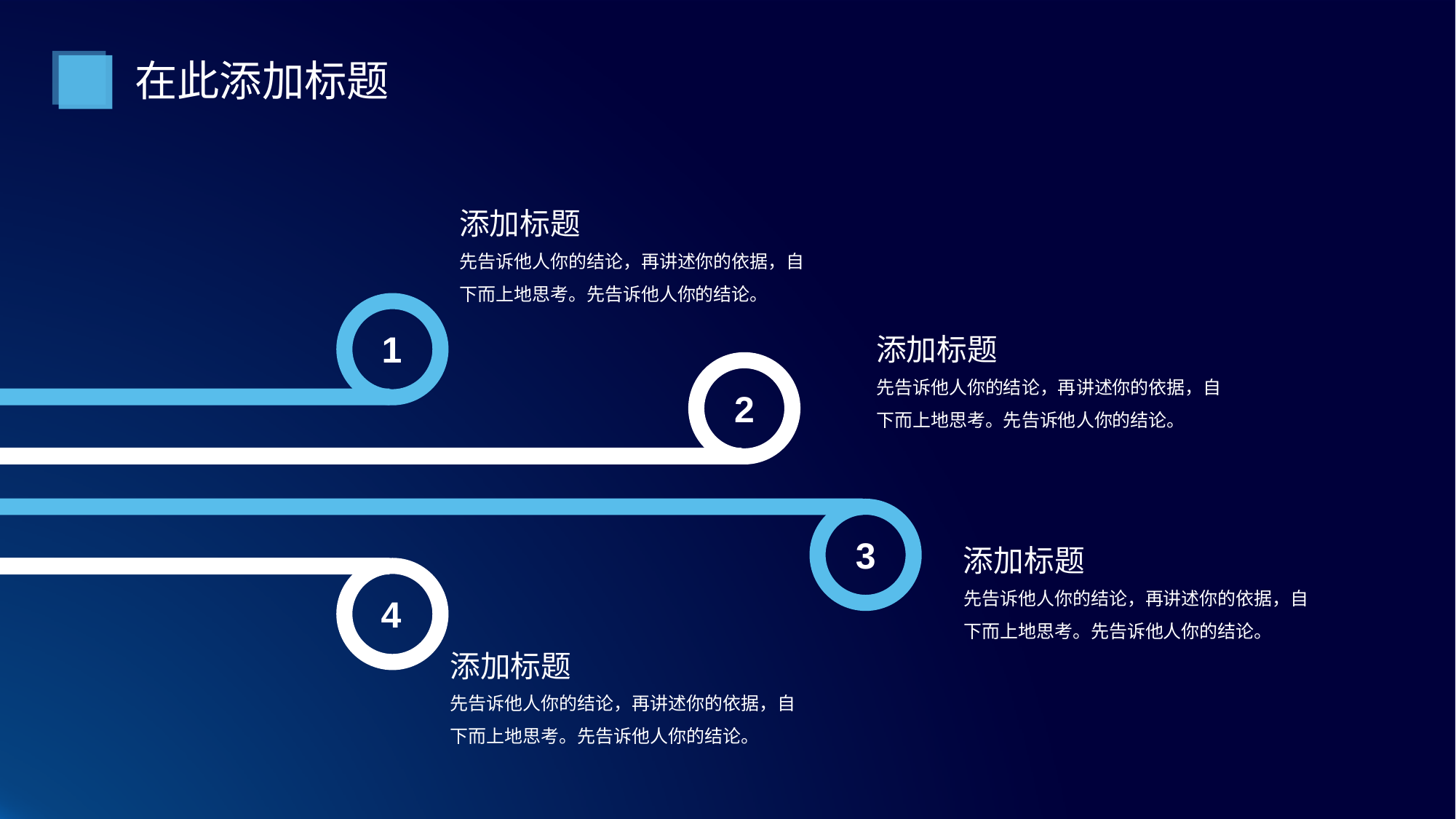

在此添加标题

添加标题
先告诉他人你的结论，再讲述你的依据，自下而上地思考。先告诉他人你的结论。

1
添加标题
先告诉他人你的结论，再讲述你的依据，自下而上地思考。先告诉他人你的结论。

2

3
添加标题
先告诉他人你的结论，再讲述你的依据，自下而上地思考。先告诉他人你的结论。

4
添加标题
先告诉他人你的结论，再讲述你的依据，自下而上地思考。先告诉他人你的结论。